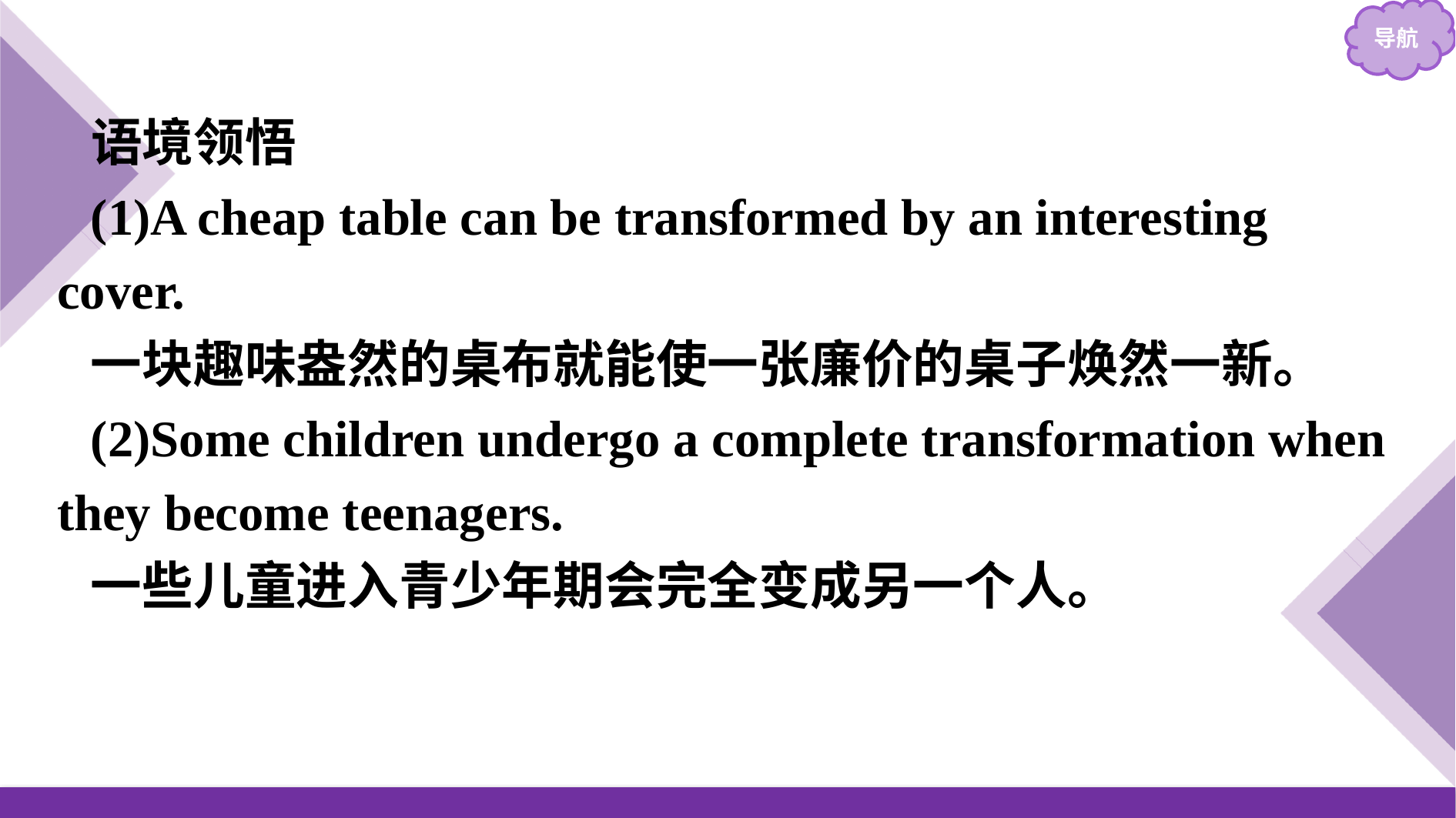

语境领悟
(1)A cheap table can be transformed by an interesting cover.
一块趣味盎然的桌布就能使一张廉价的桌子焕然一新。
(2)Some children undergo a complete transformation when they become teenagers.
一些儿童进入青少年期会完全变成另一个人。